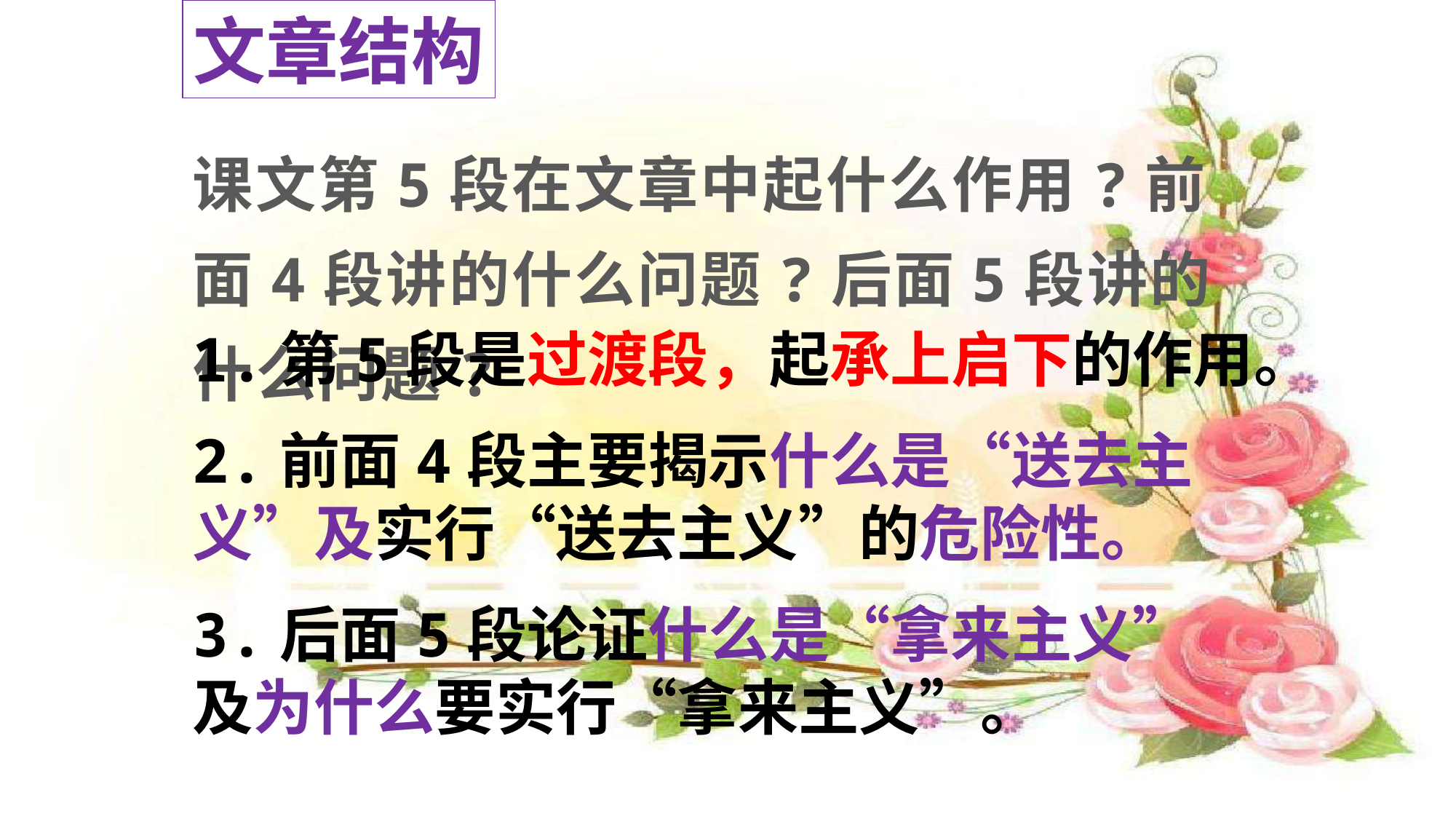

文章结构
课文第5段在文章中起什么作用?前面4段讲的什么问题?后面5段讲的什么问题?
1.第5段是过渡段，起承上启下的作用。
2.前面4段主要揭示什么是“送去主义”及实行“送去主义”的危险性。
3.后面5段论证什么是“拿来主义”及为什么要实行“拿来主义”。